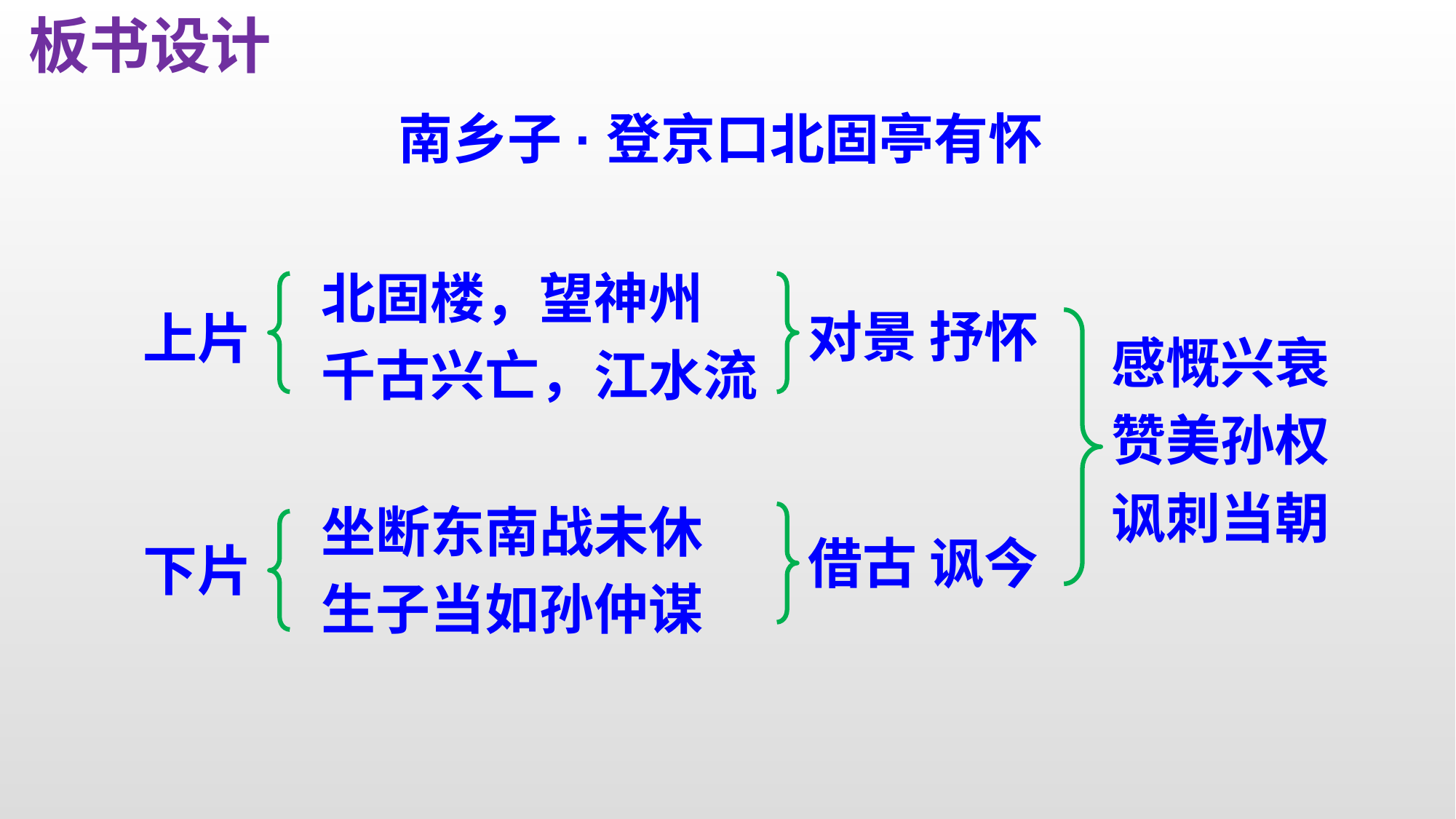

板书设计
南乡子·登京口北固亭有怀
北固楼，望神州
千古兴亡，江水流

对景 抒怀
上片

下片

感慨兴衰
赞美孙权
讽刺当朝
坐断东南战未休
生子当如孙仲谋

借古 讽今